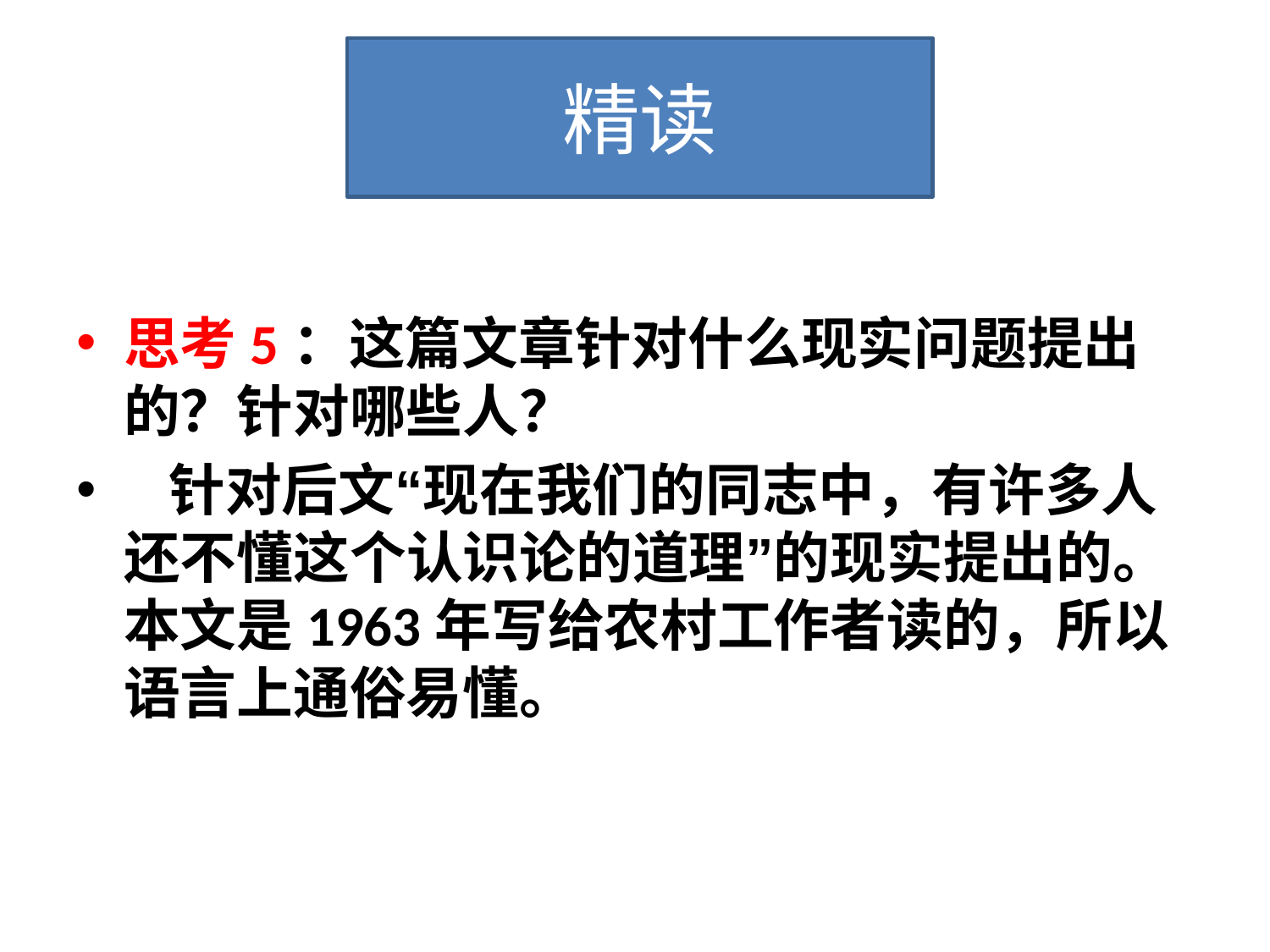

# 精读

思考5：这篇文章针对什么现实问题提出的？针对哪些人？
  针对后文“现在我们的同志中，有许多人还不懂这个认识论的道理”的现实提出的。本文是1963年写给农村工作者读的，所以语言上通俗易懂。